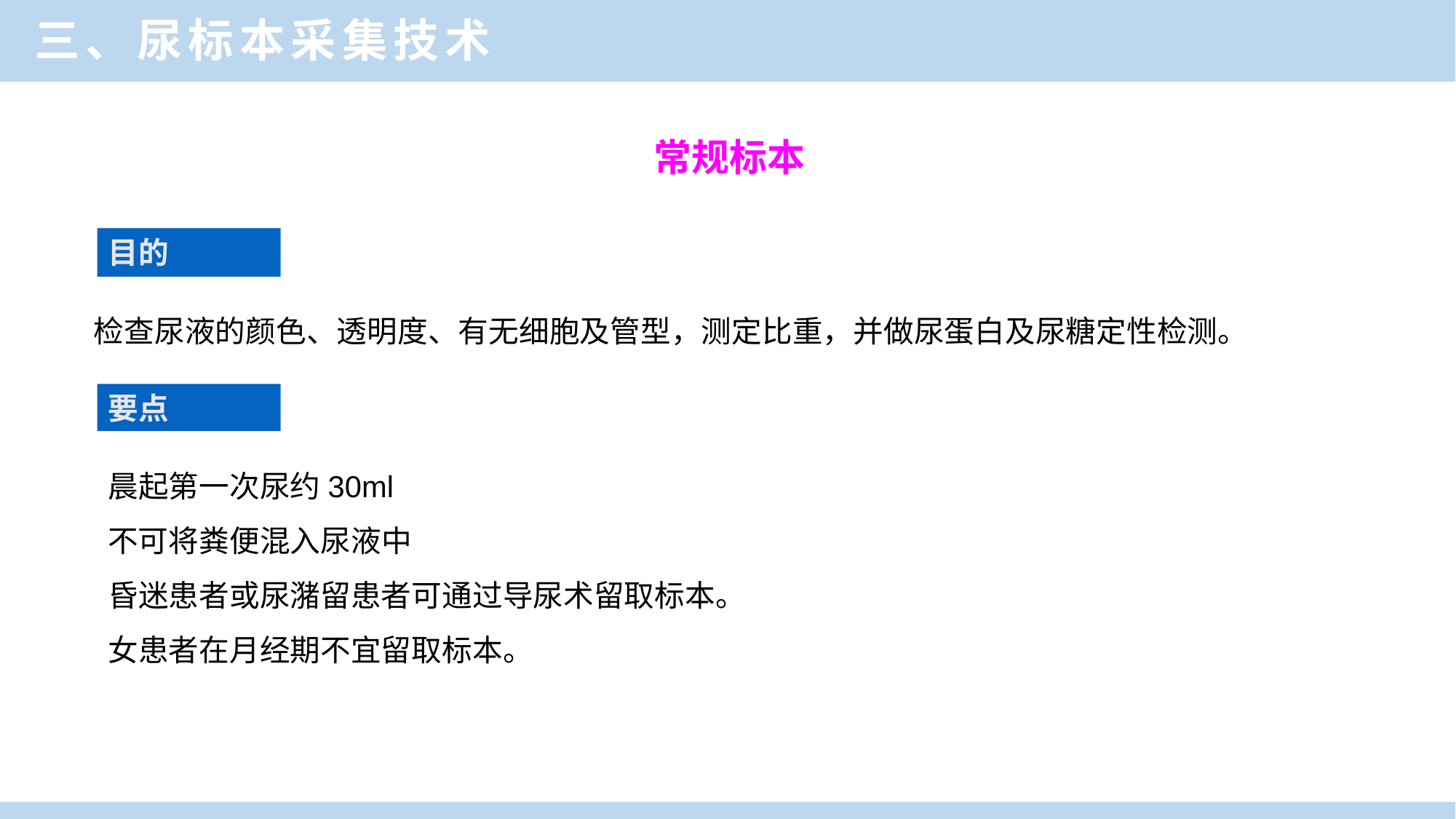

三、尿标本采集技术
常规标本
目的
检查尿液的颜色、透明度、有无细胞及管型，测定比重，并做尿蛋白及尿糖定性检测。
要点
晨起第一次尿约30ml
不可将粪便混入尿液中
昏迷患者或尿潴留患者可通过导尿术留取标本。
女患者在月经期不宜留取标本。